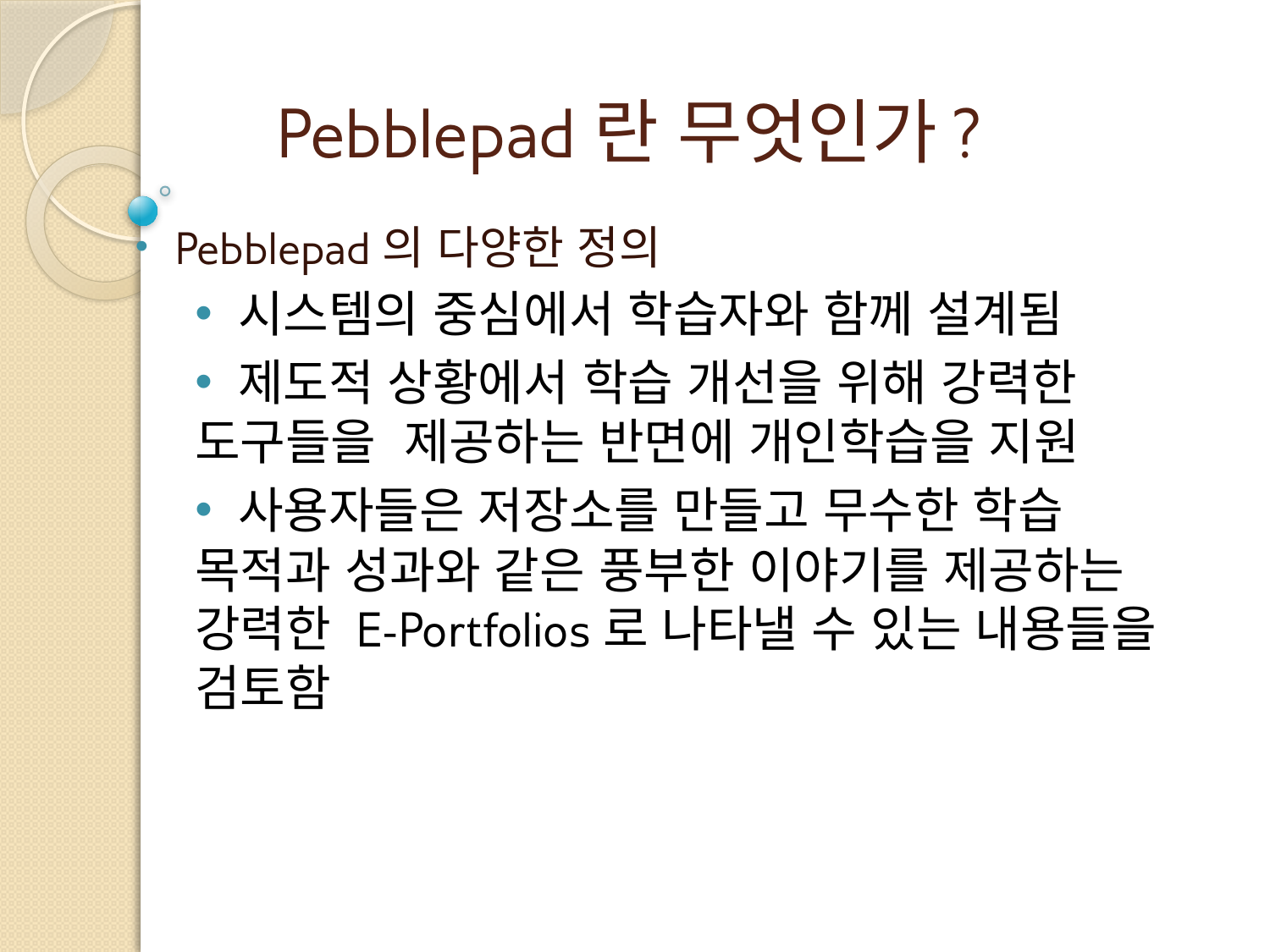

# Pebblepad란 무엇인가?
  Pebblepad의 다양한 정의
 시스템의 중심에서 학습자와 함께 설계됨
 제도적 상황에서 학습 개선을 위해 강력한 도구들을  제공하는 반면에 개인학습을 지원
 사용자들은 저장소를 만들고 무수한 학습 목적과 성과와 같은 풍부한 이야기를 제공하는 강력한 E-Portfolios로 나타낼 수 있는 내용들을 검토함